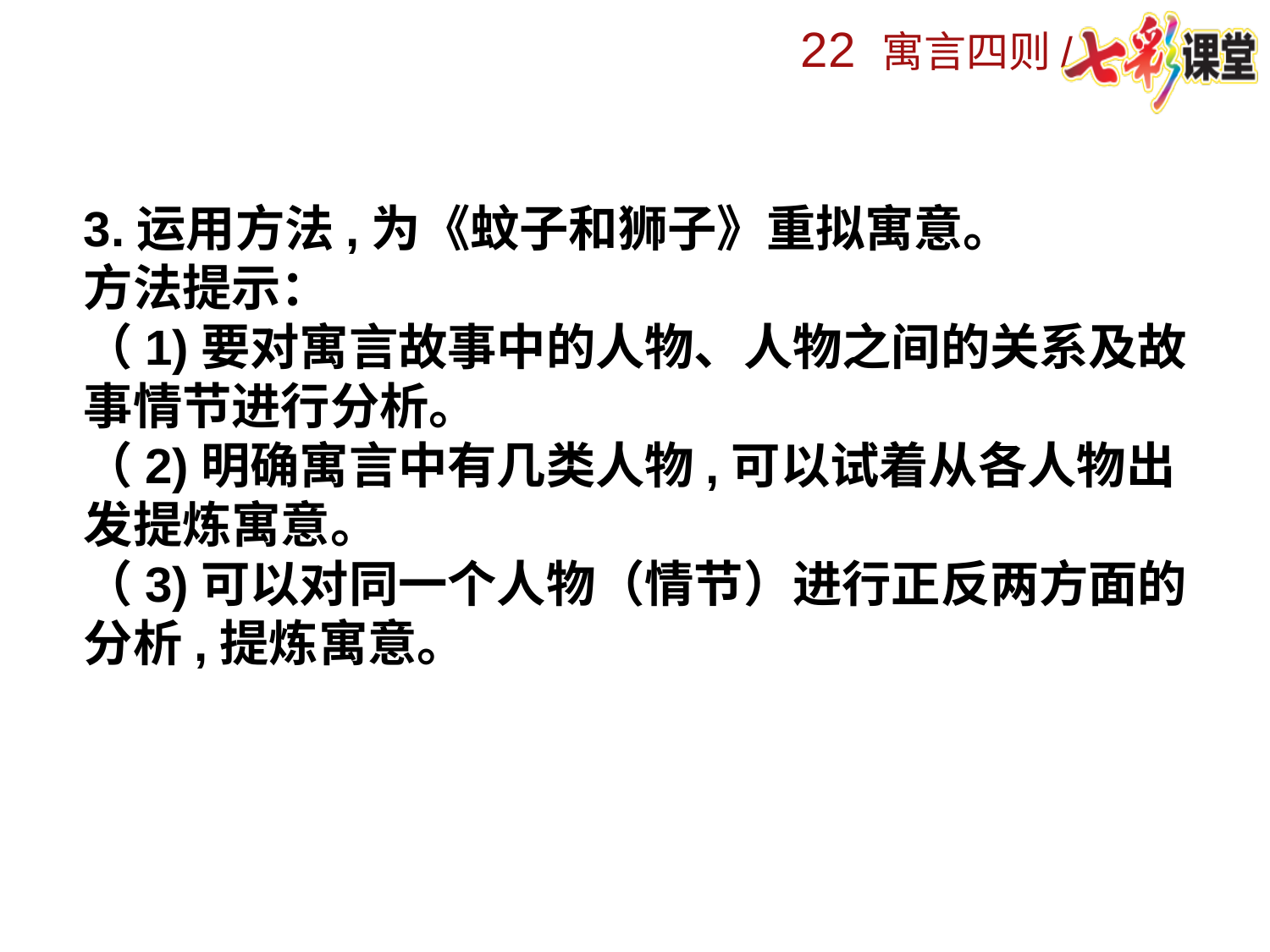

3.运用方法,为《蚊子和狮子》重拟寓意。
方法提示：
（1)要对寓言故事中的人物、人物之间的关系及故事情节进行分析。
（2)明确寓言中有几类人物,可以试着从各人物出发提炼寓意。
（3)可以对同一个人物（情节）进行正反两方面的分析,提炼寓意。